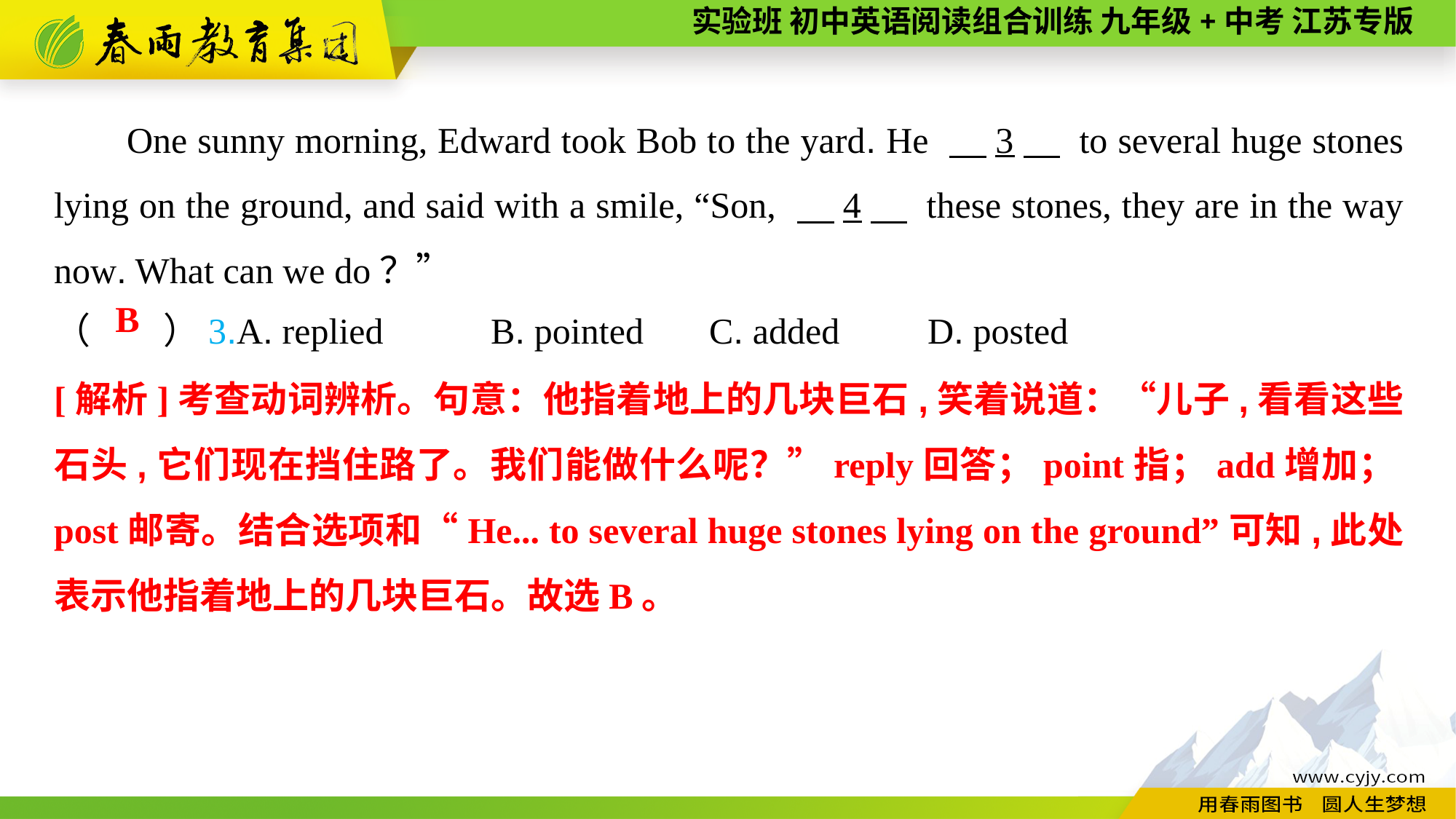

One sunny morning, Edward took Bob to the yard. He 　3　 to several huge stones lying on the ground, and said with a smile, “Son, 　4　 these stones, they are in the way now. What can we do？”
（　　）3.A. replied	B. pointed	C. added	D. posted
B
[解析]考查动词辨析。句意：他指着地上的几块巨石,笑着说道：“儿子,看看这些石头,它们现在挡住路了。我们能做什么呢？”reply回答；point指；add增加；post邮寄。结合选项和“He... to several huge stones lying on the ground”可知,此处表示他指着地上的几块巨石。故选B。